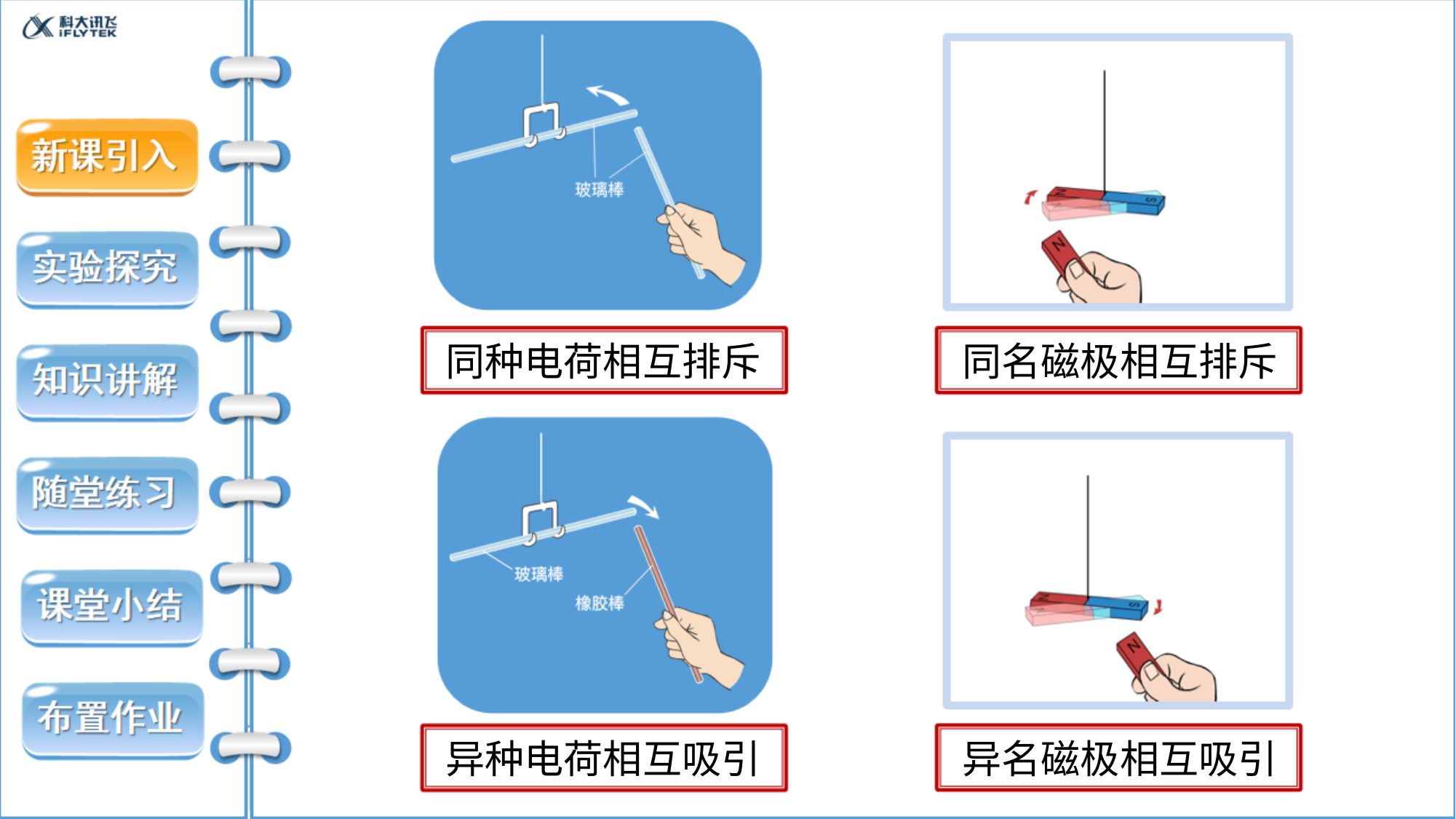

同种电荷相互排斥
同名磁极相互排斥
异种电荷相互吸引
异名磁极相互吸引